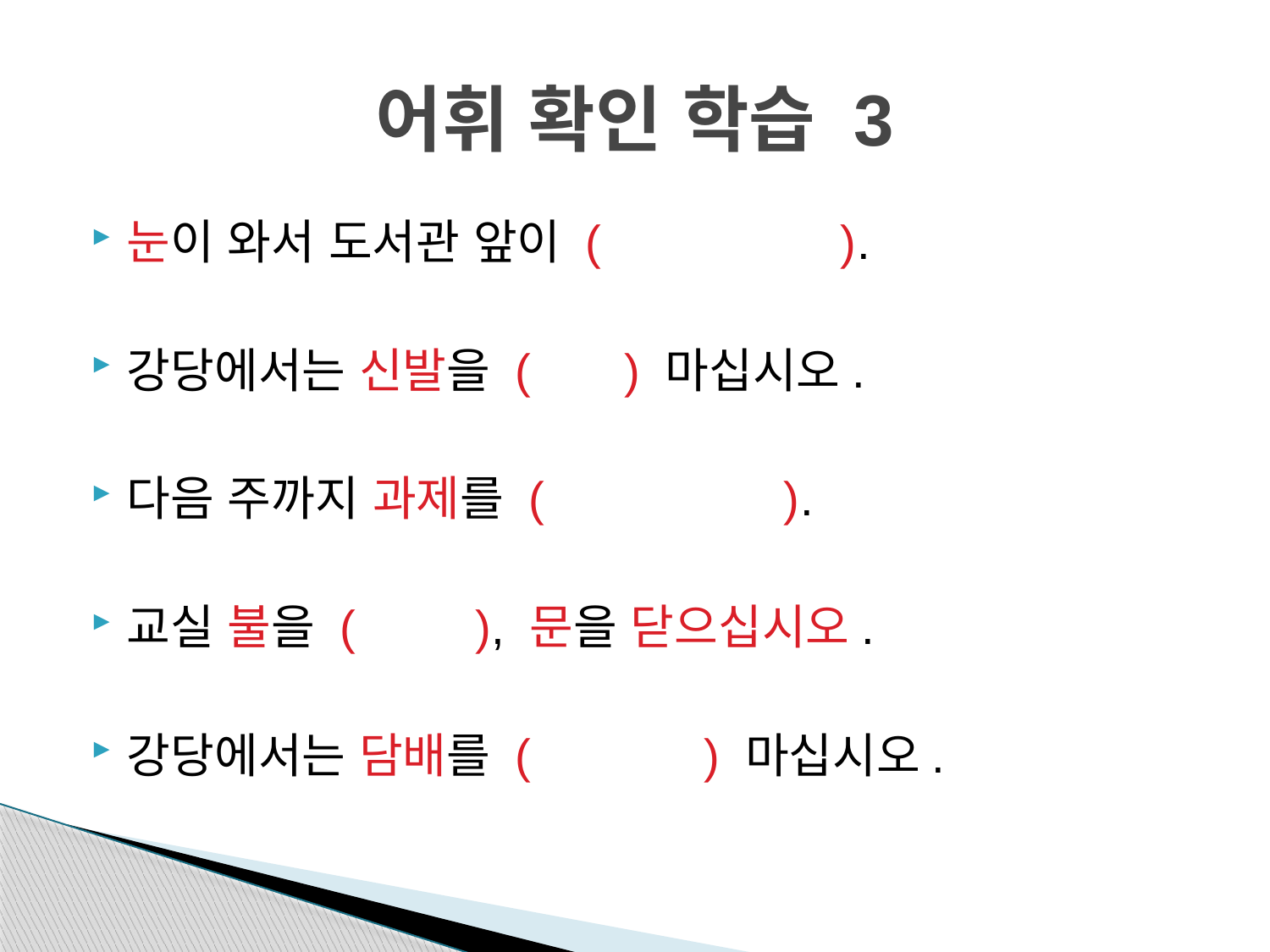

# 어휘 확인 학습 3
눈이 와서 도서관 앞이 (                  ).

강당에서는 신발을 (       ) 마십시오.

다음 주까지 과제를 (                  ).

교실 불을 (         ), 문을 닫으십시오.

강당에서는 담배를 (             ) 마십시오.